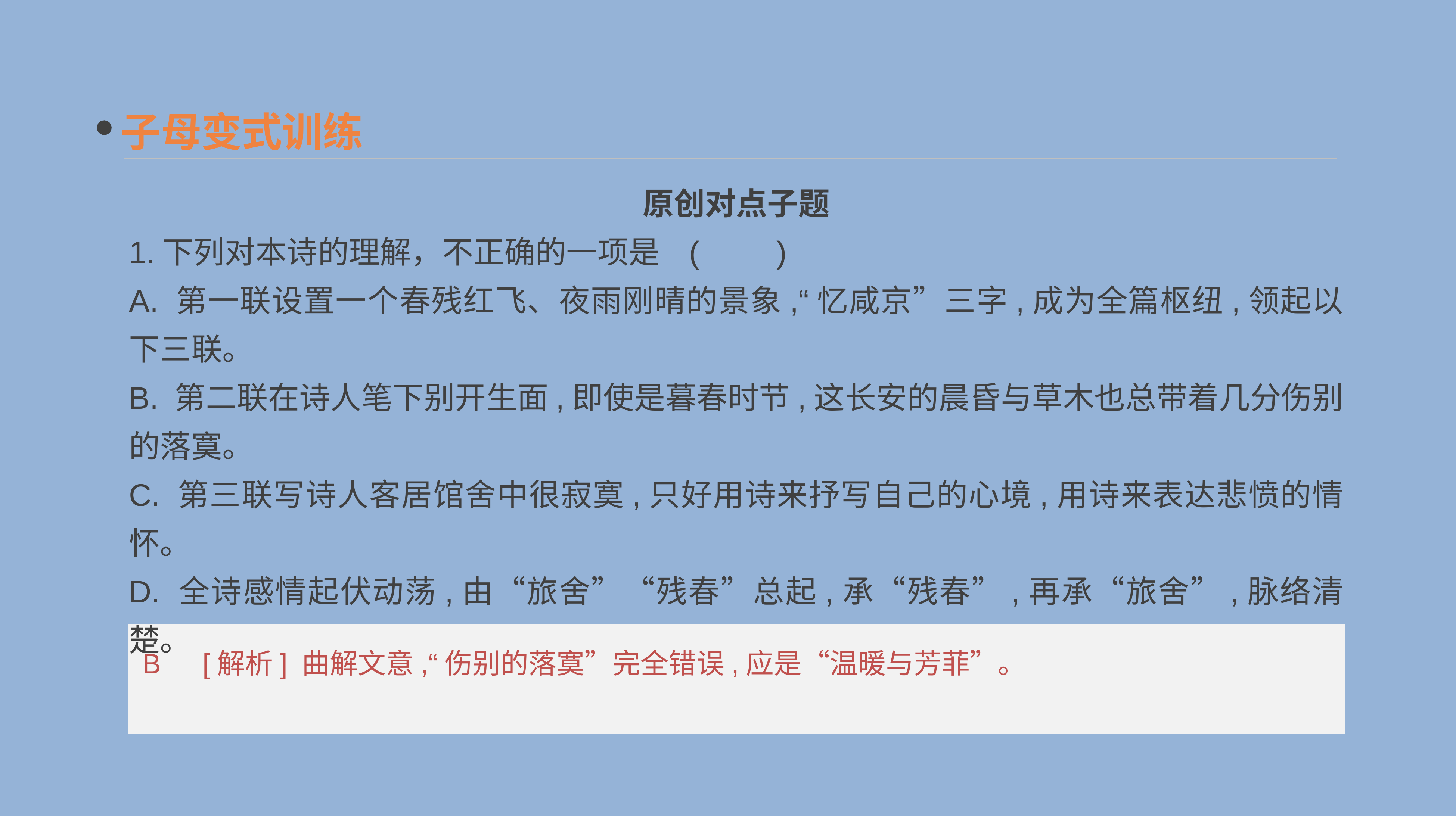

子母变式训练

　原创对点子题
1.下列对本诗的理解，不正确的一项是	(　　)
A. 第一联设置一个春残红飞、夜雨刚晴的景象,“忆咸京”三字,成为全篇枢纽,领起以下三联。
B. 第二联在诗人笔下别开生面,即使是暮春时节,这长安的晨昏与草木也总带着几分伤别的落寞。
C. 第三联写诗人客居馆舍中很寂寞,只好用诗来抒写自己的心境,用诗来表达悲愤的情怀。
D. 全诗感情起伏动荡,由“旅舍”“残春”总起,承“残春”,再承“旅舍”,脉络清楚。

B　[解析] 曲解文意,“伤别的落寞”完全错误,应是“温暖与芳菲”。